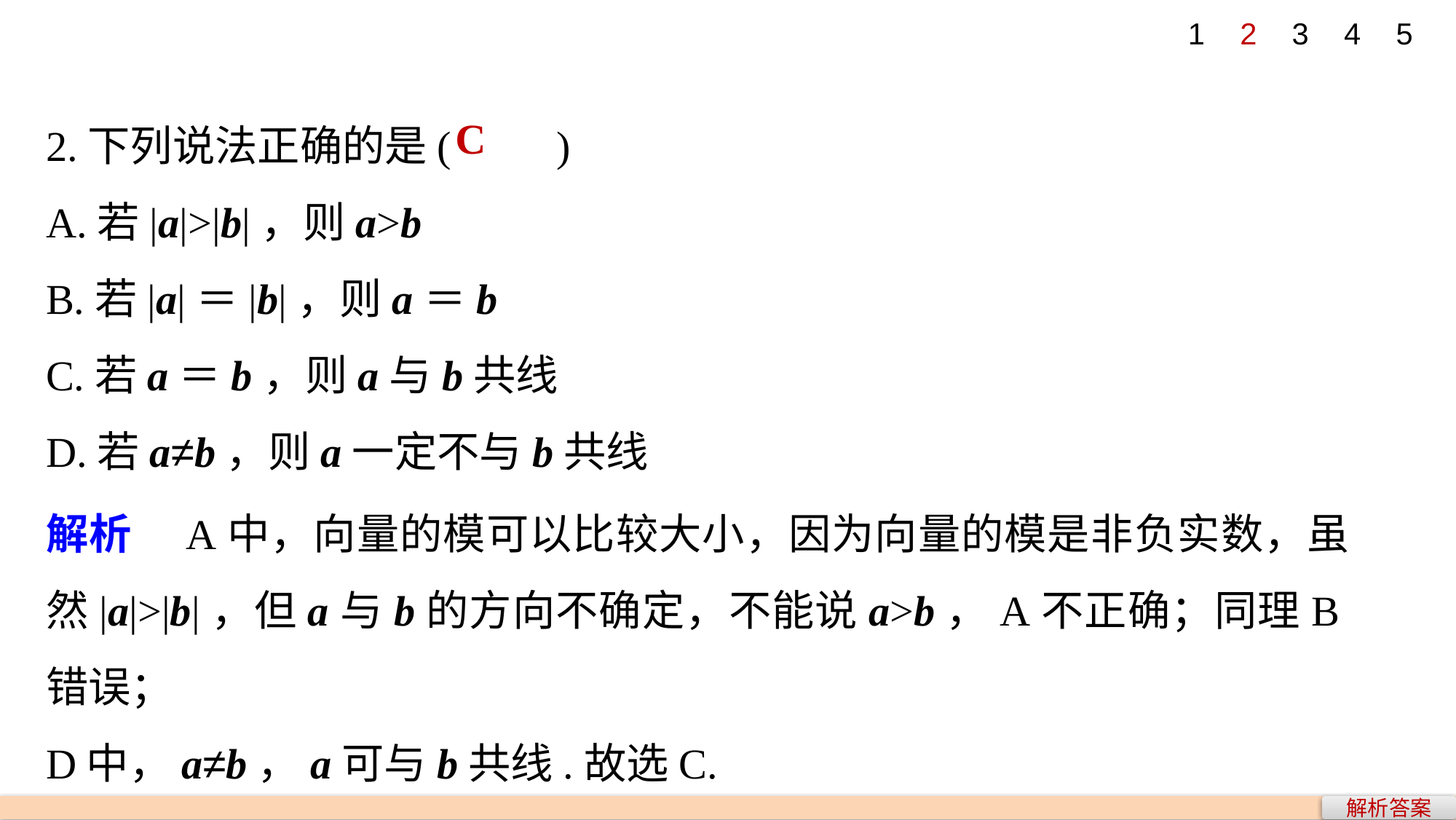

1
2
3
4
5
2.下列说法正确的是(　　)
A.若|a|>|b|，则a>b
B.若|a|＝|b|，则a＝b
C.若a＝b，则a与b共线
D.若a≠b，则a一定不与b共线
C
解析　A中，向量的模可以比较大小，因为向量的模是非负实数，虽然|a|>|b|，但a与b的方向不确定，不能说a>b，A不正确；同理B错误；
D中，a≠b，a可与b共线.故选C.
解析答案